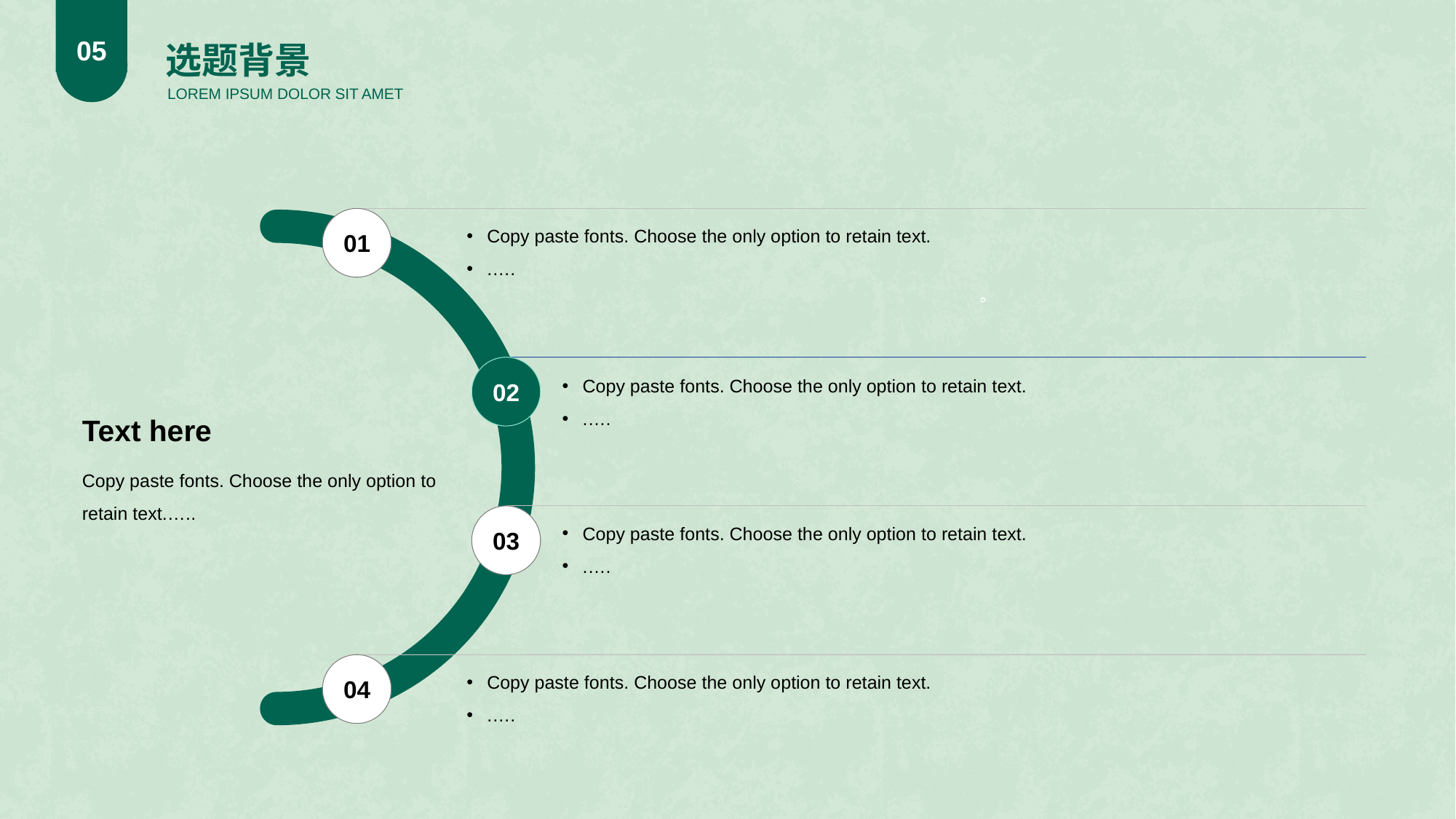

05
选题背景
LOREM IPSUM DOLOR SIT AMET
01
Copy paste fonts. Choose the only option to retain text.
.….

02
Copy paste fonts. Choose the only option to retain text.
.….
Text here
Copy paste fonts. Choose the only option to retain text.…..
Copy paste fonts. Choose the only option to retain text.
.….
03
04
Copy paste fonts. Choose the only option to retain text.
.….